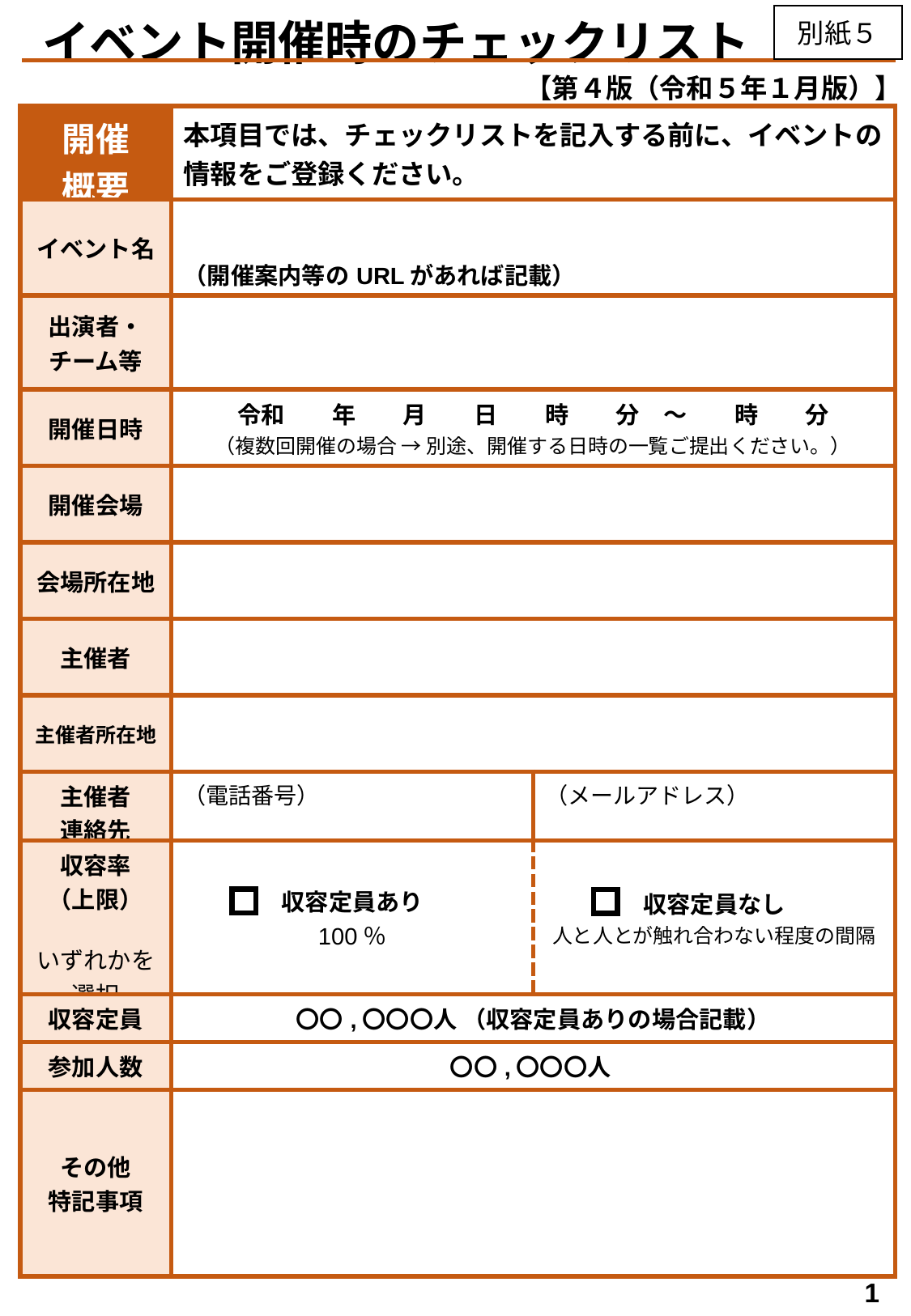

別紙５
　 イベント開催時のチェックリスト
【第４版（令和５年１月版）】
| 開催 概要 | 本項目では、チェックリストを記入する前に、イベントの情報をご登録ください。 |  |
| --- | --- | --- |
| イベント名 | （開催案内等のURLがあれば記載） |  |
| 出演者・ チーム等 |  |  |
| 開催日時 | 令和　　年　　月　　日　　時　　分　～　　時　　分 （複数回開催の場合 → 別途、開催する日時の一覧ご提出ください。） |  |
| 開催会場 |  |  |
| 会場所在地 |  |  |
| 主催者 |  |  |
| 主催者所在地 |  |  |
| 主催者 連絡先 | （電話番号） | （メールアドレス） |
| 収容率 （上限） いずれかを選択 | 収容定員あり 100％ | 収容定員なし 人と人とが触れ合わない程度の間隔 |
| 収容定員 | 〇〇,〇〇〇人 （収容定員ありの場合記載） |  |
| 参加人数 | 〇〇,〇〇〇人 |  |
| その他 特記事項 |  |  |

1